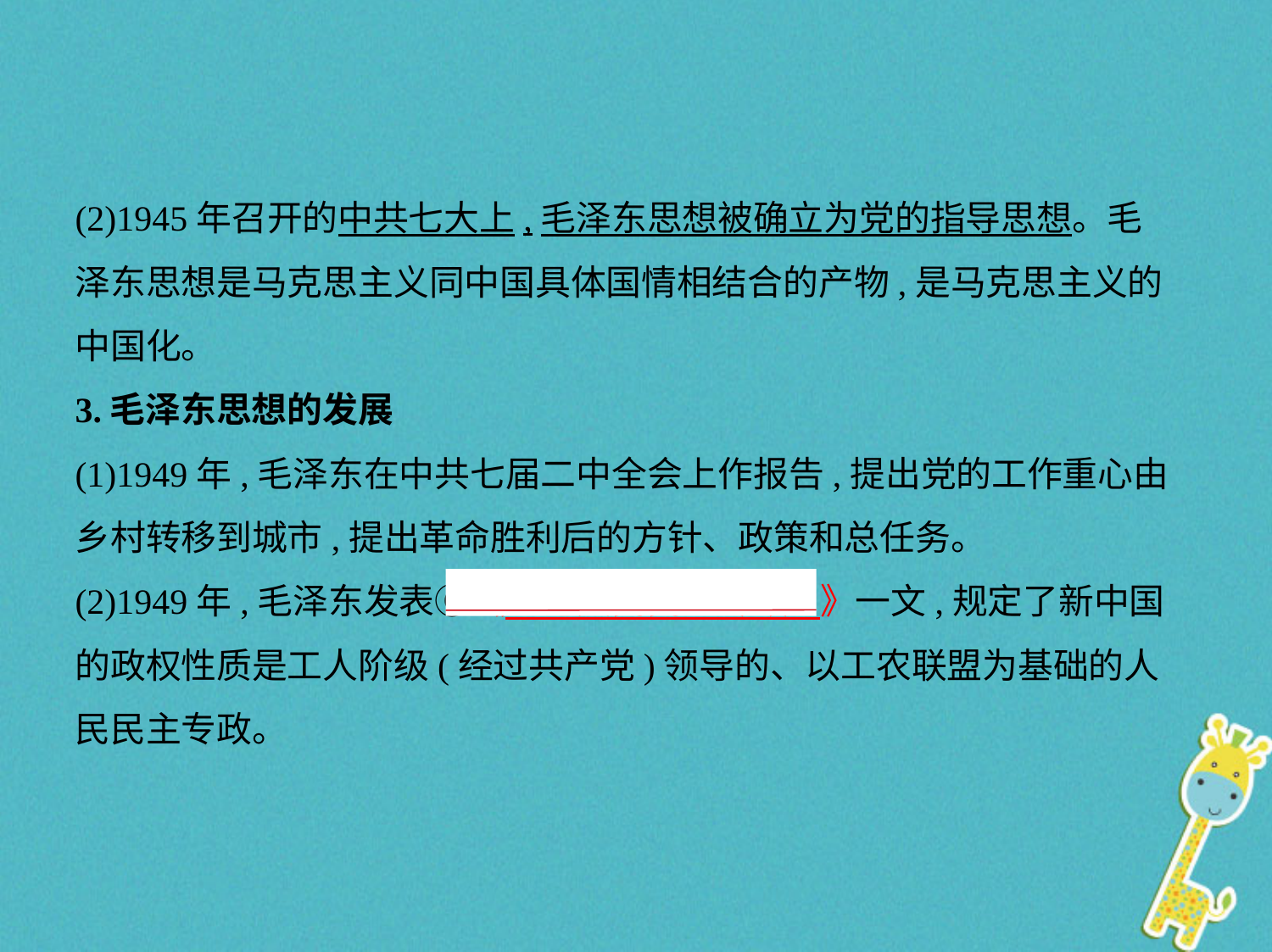

(2)1945年召开的中共七大上,毛泽东思想被确立为党的指导思想。毛
泽东思想是马克思主义同中国具体国情相结合的产物,是马克思主义的
中国化。
3.毛泽东思想的发展
(1)1949年,毛泽东在中共七届二中全会上作报告,提出党的工作重心由
乡村转移到城市,提出革命胜利后的方针、政策和总任务。
(2)1949年,毛泽东发表⑥《　论人民民主专政    》一文,规定了新中国
的政权性质是工人阶级(经过共产党)领导的、以工农联盟为基础的人
民民主专政。